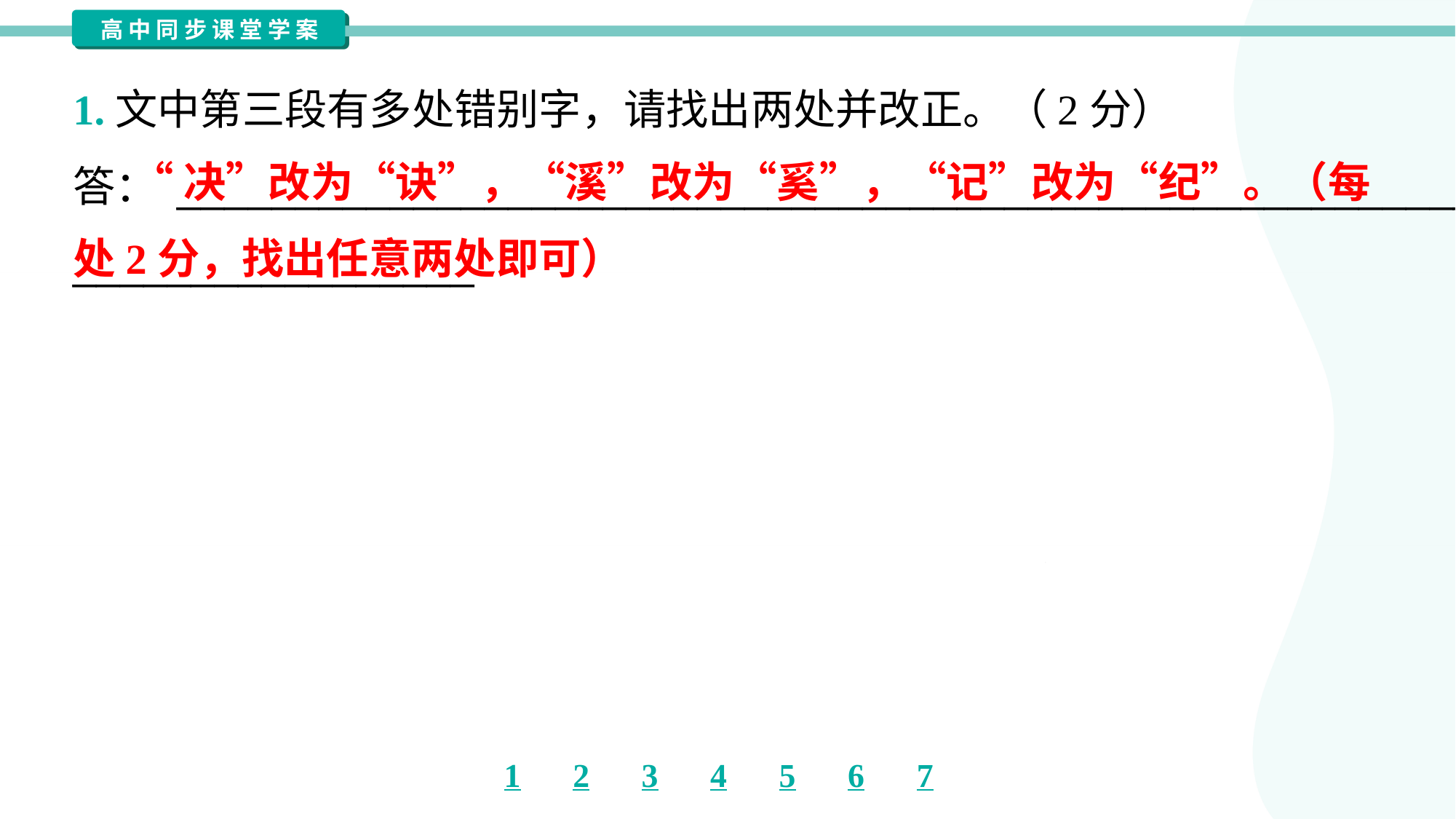

1.文中第三段有多处错别字，请找出两处并改正。（2分）
答： ________________________________________________________
_________________
      “决”改为“诀”，“溪”改为“奚”，“记”改为“纪”。（每处2分，找出任意两处即可）